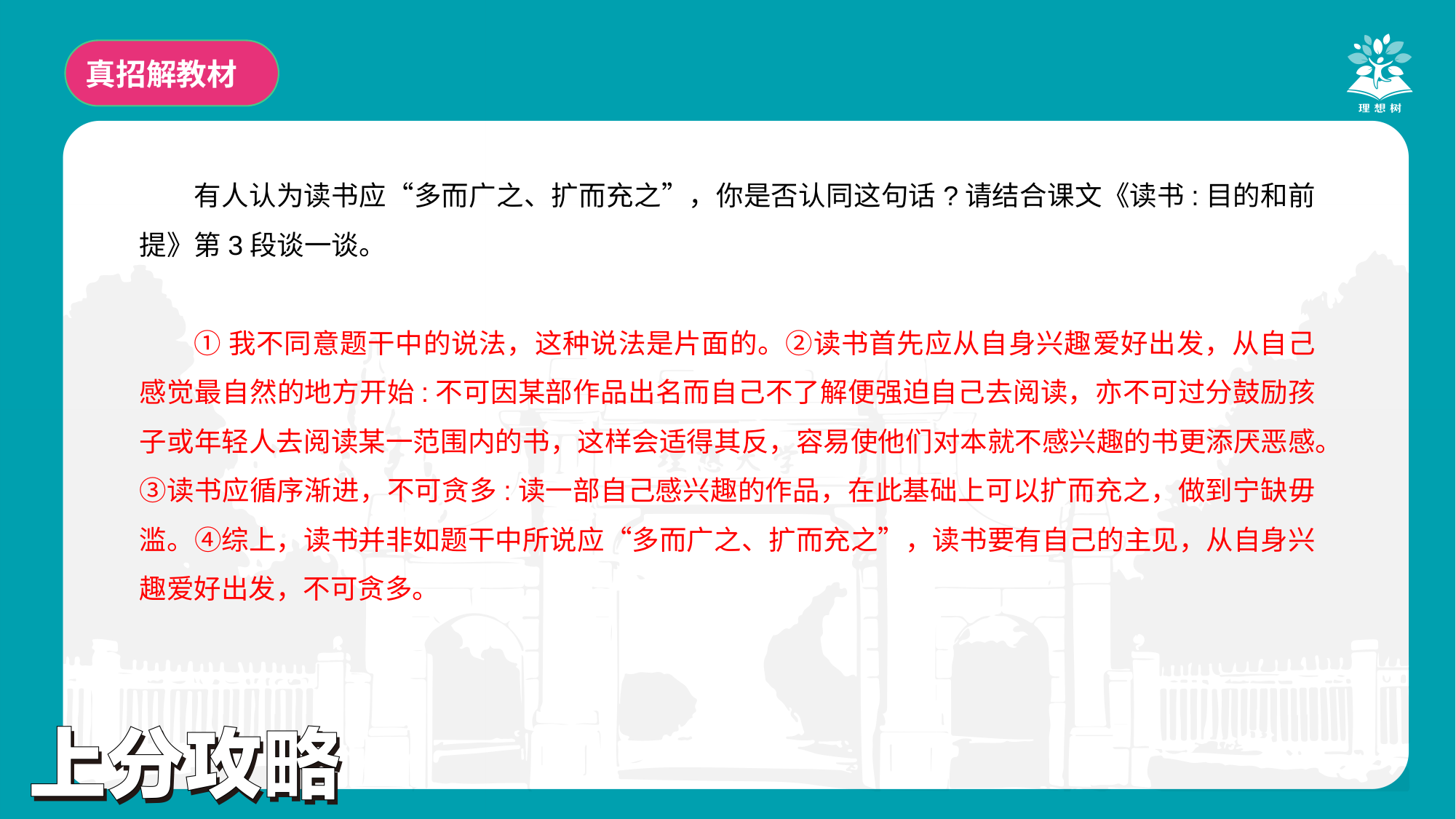

真招解教材
有人认为读书应“多而广之、扩而充之”，你是否认同这句话?请结合课文《读书:目的和前提》第3段谈一谈。

①我不同意题干中的说法，这种说法是片面的。②读书首先应从自身兴趣爱好出发，从自己感觉最自然的地方开始:不可因某部作品出名而自己不了解便强迫自己去阅读，亦不可过分鼓励孩子或年轻人去阅读某一范围内的书，这样会适得其反，容易使他们对本就不感兴趣的书更添厌恶感。③读书应循序渐进，不可贪多:读一部自己感兴趣的作品，在此基础上可以扩而充之，做到宁缺毋滥。④综上，读书并非如题干中所说应“多而广之、扩而充之”，读书要有自己的主见，从自身兴趣爱好出发，不可贪多。